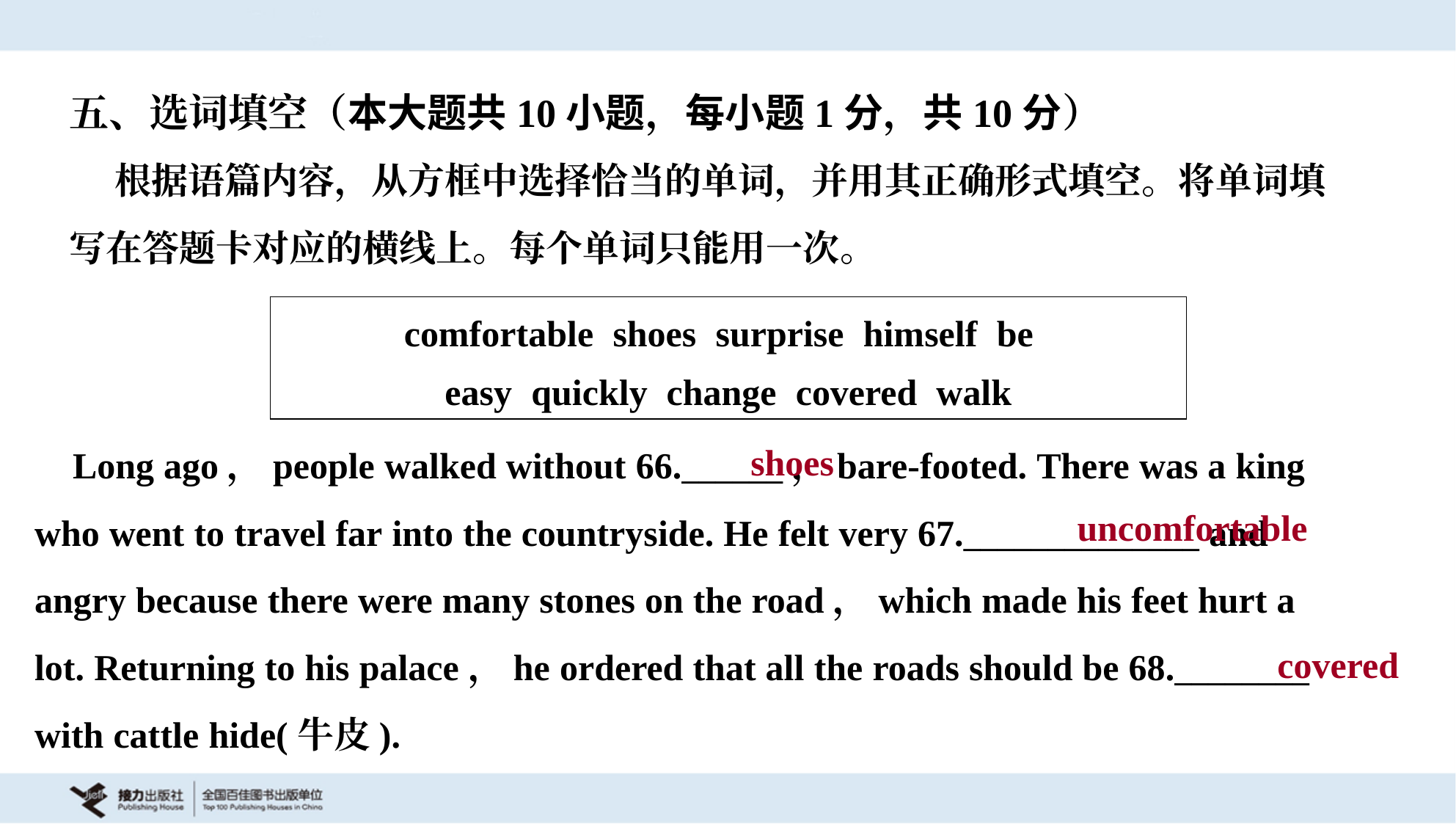

五、选词填空（本大题共10小题，每小题1分，共10分）
    根据语篇内容，从方框中选择恰当的单词，并用其正确形式填空。将单词填
写在答题卡对应的横线上。每个单词只能用一次。
| comfortable shoes surprise himself be easy quickly change covered walk |
| --- |
    Long ago，people walked without 66.______，bare-footed. There was a king
who went to travel far into the countryside. He felt very 67.______________ and
angry because there were many stones on the road，which made his feet hurt a
lot. Returning to his palace，he ordered that all the roads should be 68.________
with cattle hide(牛皮).
shoes
uncomfortable
covered